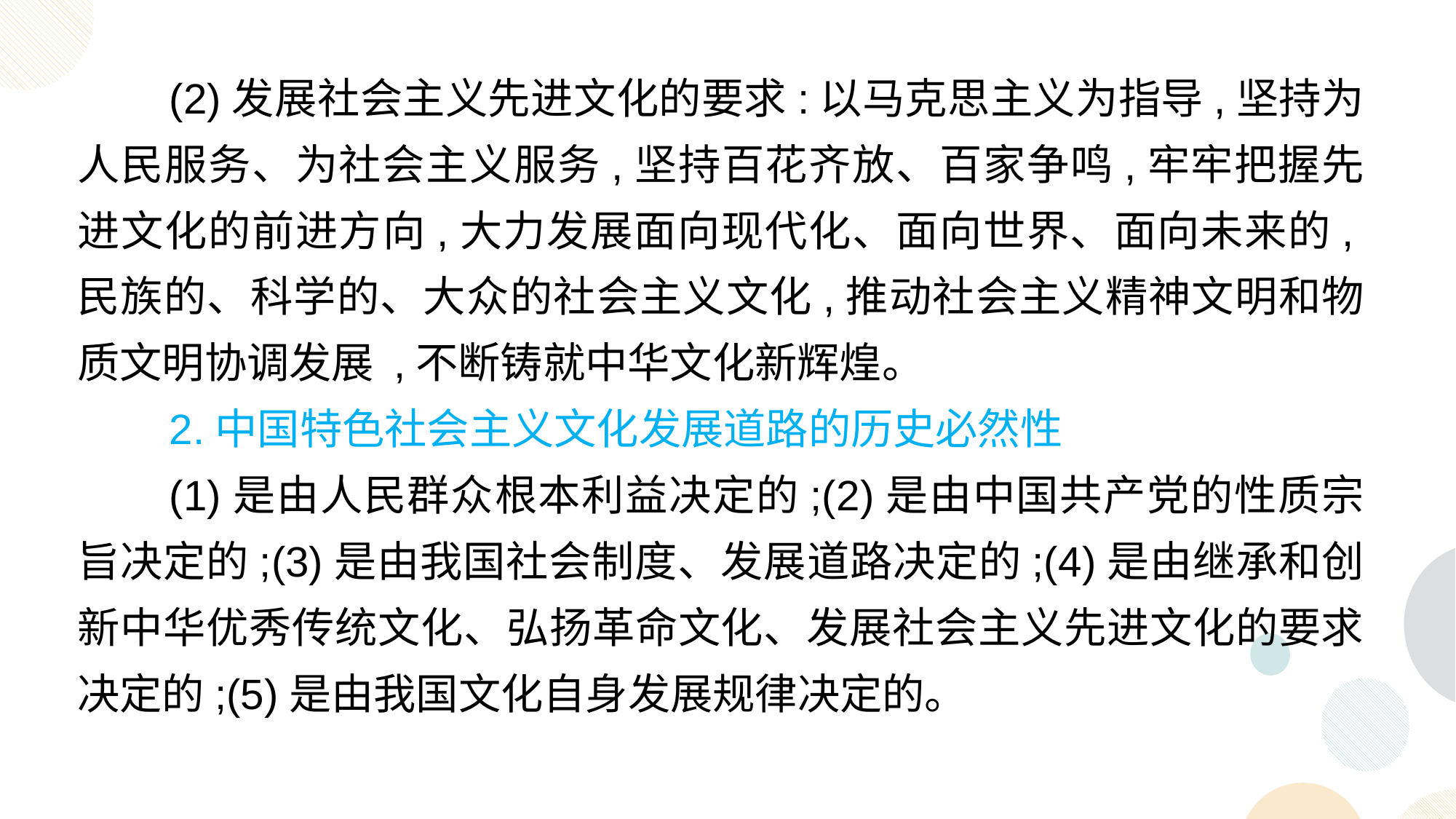

(2)发展社会主义先进文化的要求:以马克思主义为指导,坚持为人民服务、为社会主义服务,坚持百花齐放、百家争鸣,牢牢把握先进文化的前进方向,大力发展面向现代化、面向世界、面向未来的,民族的、科学的、大众的社会主义文化,推动社会主义精神文明和物质文明协调发展 ,不断铸就中华文化新辉煌。
2.中国特色社会主义文化发展道路的历史必然性
(1)是由人民群众根本利益决定的;(2)是由中国共产党的性质宗旨决定的;(3)是由我国社会制度、发展道路决定的;(4)是由继承和创新中华优秀传统文化、弘扬革命文化、发展社会主义先进文化的要求决定的;(5)是由我国文化自身发展规律决定的。